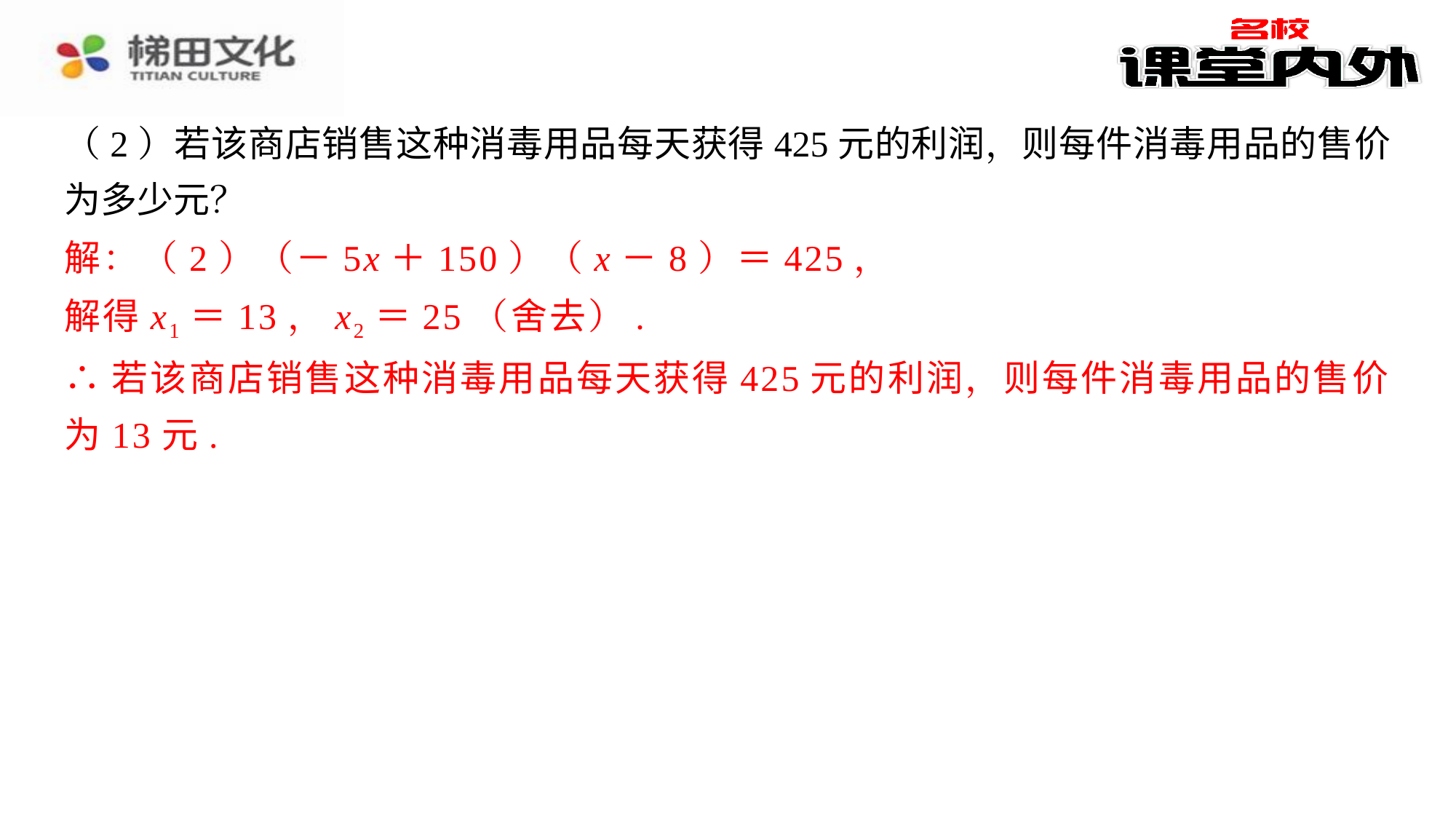

（2）若该商店销售这种消毒用品每天获得425元的利润，则每件消毒用品的售价为多少元？
解：（2）（－5x＋150）（x－8）＝425，
解得x1＝13，x2＝25（舍去）.
∴若该商店销售这种消毒用品每天获得425元的利润，则每件消毒用品的售价为13元.